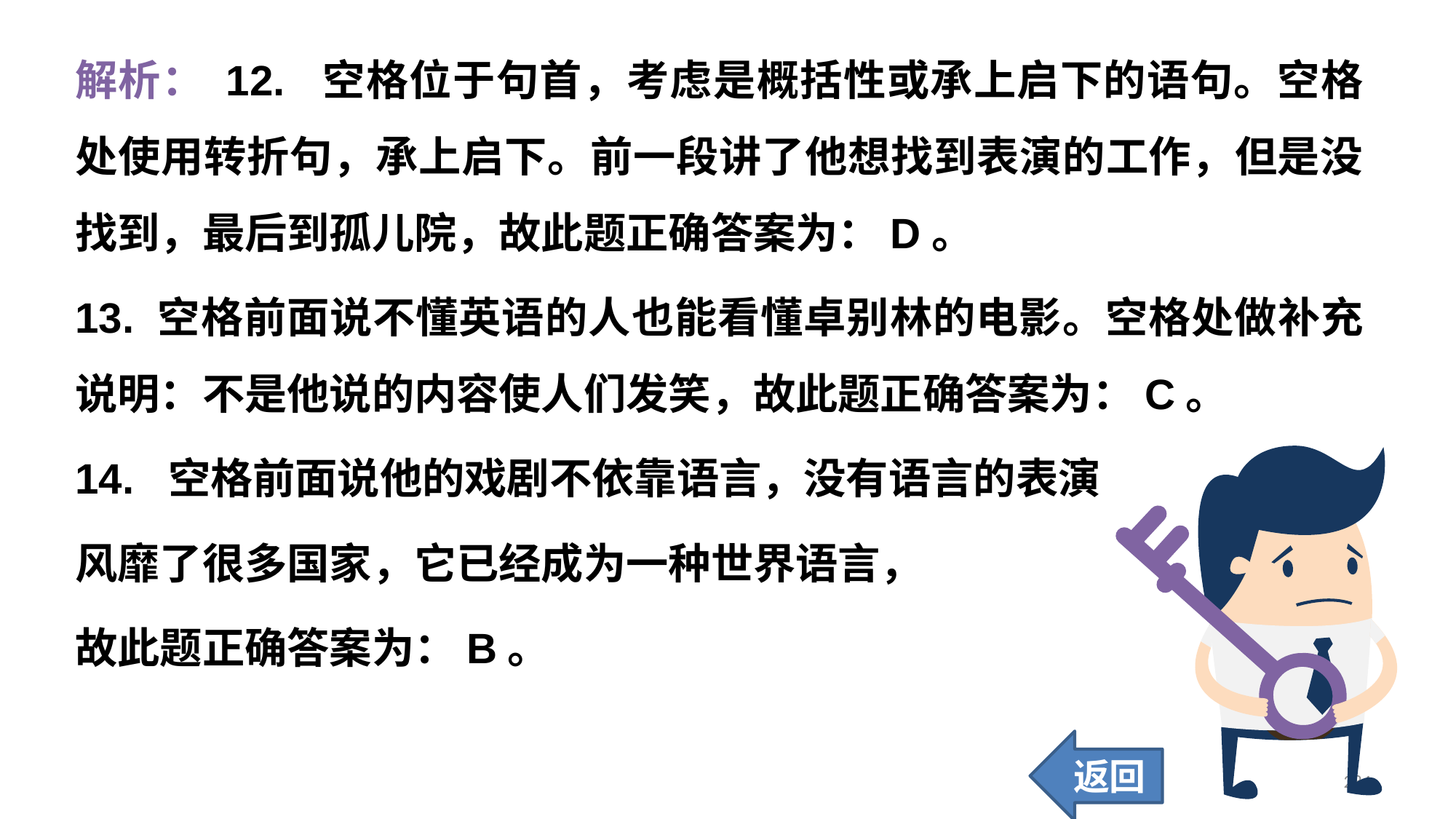

解析： 12. 	 空格位于句首，考虑是概括性或承上启下的语句。空格处使用转折句，承上启下。前一段讲了他想找到表演的工作，但是没找到，最后到孤儿院，故此题正确答案为：D。
13. 空格前面说不懂英语的人也能看懂卓别林的电影。空格处做补充说明：不是他说的内容使人们发笑，故此题正确答案为：C。
14.  空格前面说他的戏剧不依靠语言，没有语言的表演
风靡了很多国家，它已经成为一种世界语言，
故此题正确答案为：B。

返回
284